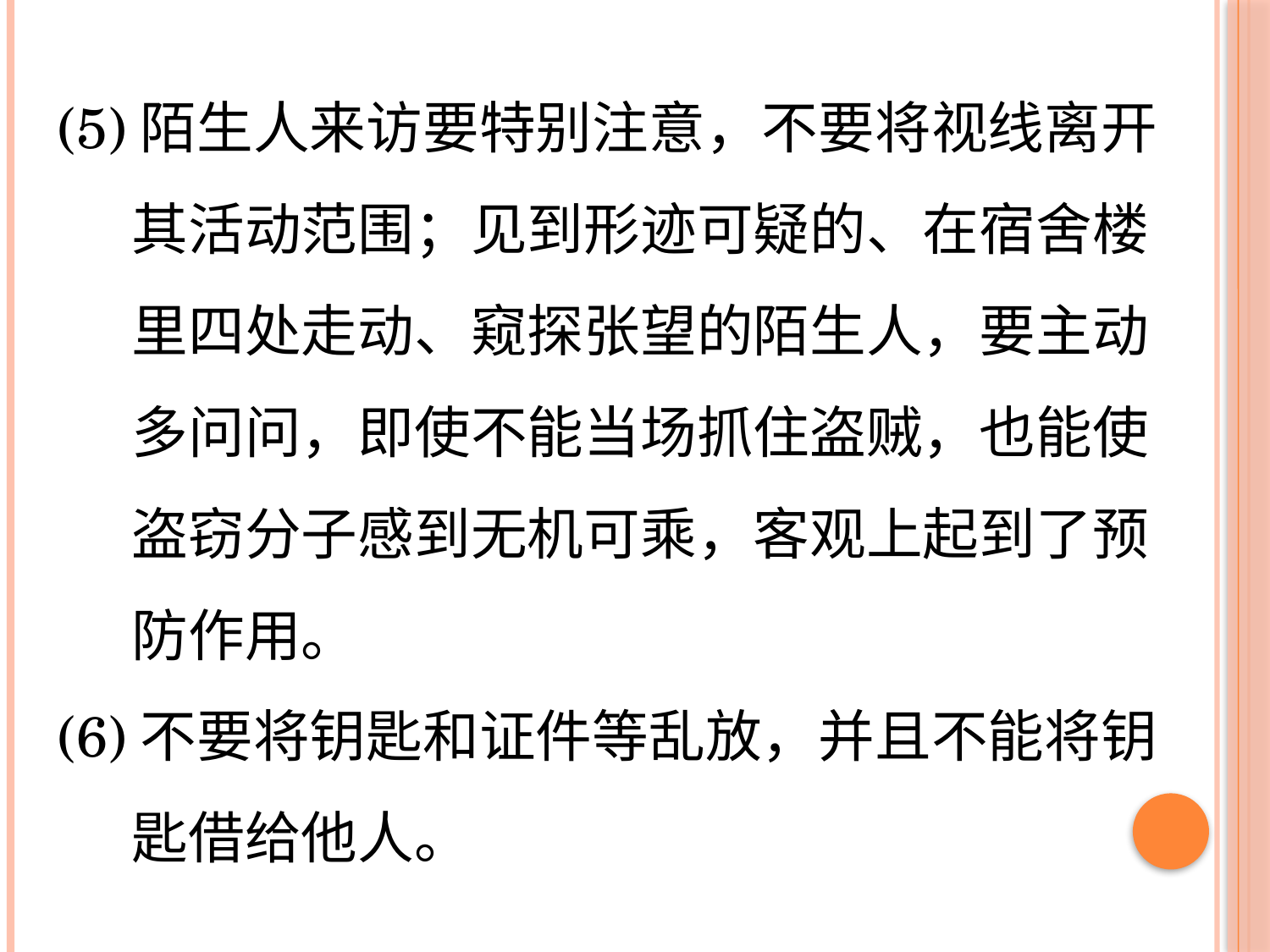

(5)陌生人来访要特别注意，不要将视线离开其活动范围；见到形迹可疑的、在宿舍楼里四处走动、窥探张望的陌生人，要主动多问问，即使不能当场抓住盗贼，也能使盗窃分子感到无机可乘，客观上起到了预防作用。
(6)不要将钥匙和证件等乱放，并且不能将钥匙借给他人。